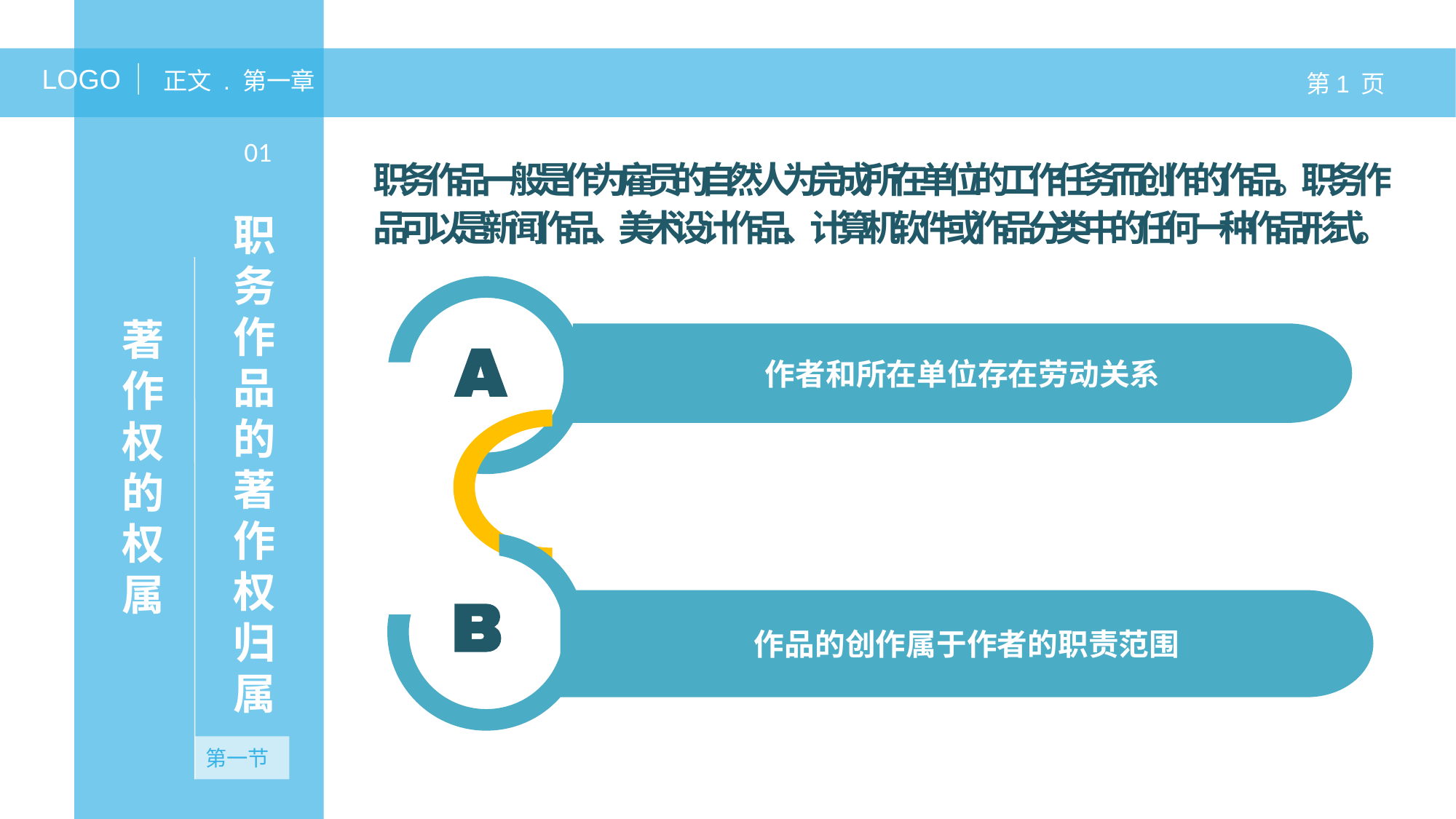

LOGO
正文 . 第一章

第1 页
01
职务作品一般是作为雇员的自然人为完成所在单位的工作任务而创作的作品。职务作品可以是新闻作品、美术设计作品、计算机软件或作品分类中的任何一种作品形式。
职务作品的著作权归属

著作权的权属
作者和所在单位存在劳动关系
A

B
作品的创作属于作者的职责范围
第一节